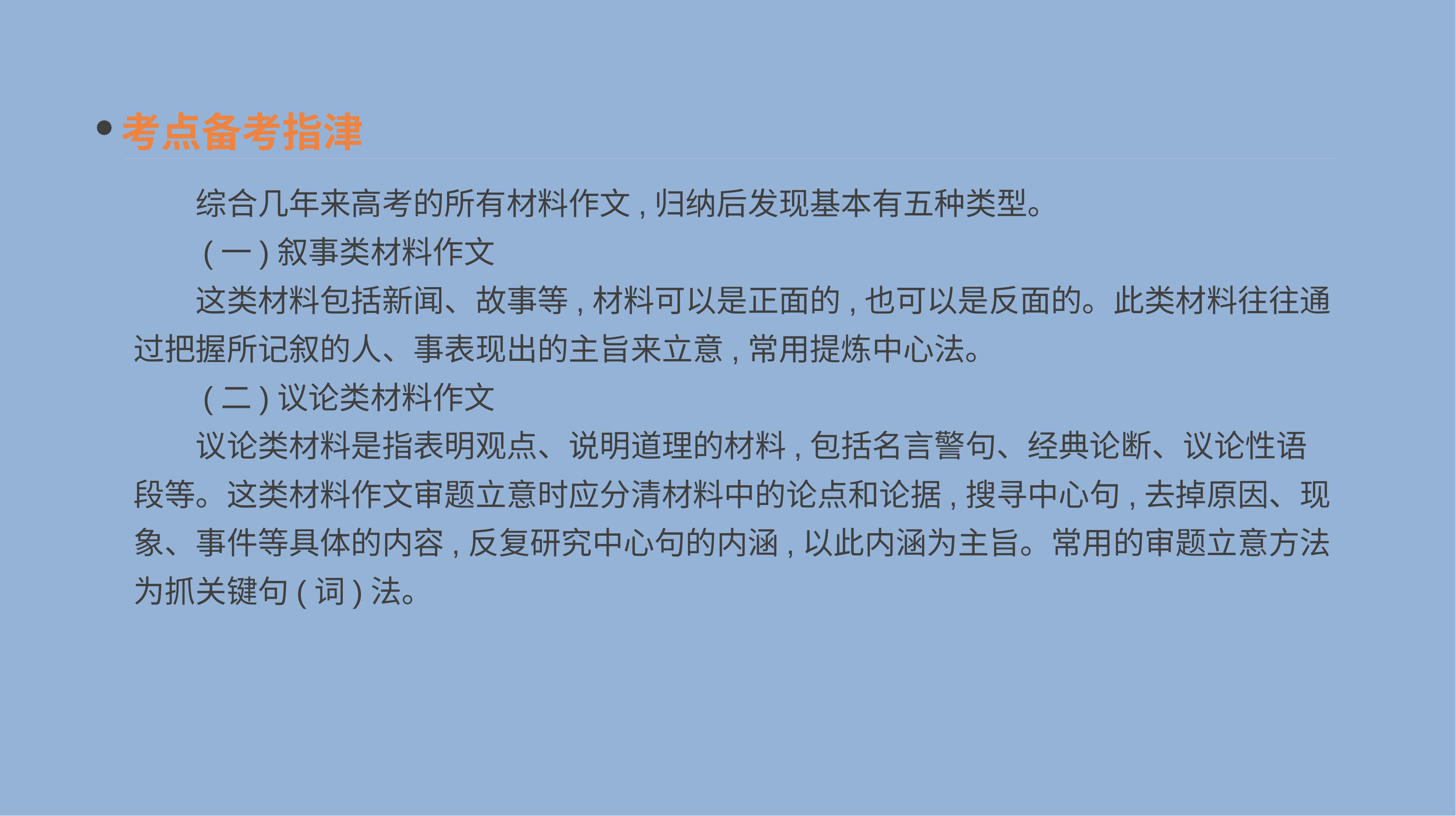

考点备考指津

　　综合几年来高考的所有材料作文,归纳后发现基本有五种类型。
　　(一)叙事类材料作文
　　这类材料包括新闻、故事等,材料可以是正面的,也可以是反面的。此类材料往往通过把握所记叙的人、事表现出的主旨来立意,常用提炼中心法。
　　(二)议论类材料作文
　　议论类材料是指表明观点、说明道理的材料,包括名言警句、经典论断、议论性语段等。这类材料作文审题立意时应分清材料中的论点和论据,搜寻中心句,去掉原因、现象、事件等具体的内容,反复研究中心句的内涵,以此内涵为主旨。常用的审题立意方法为抓关键句(词)法。